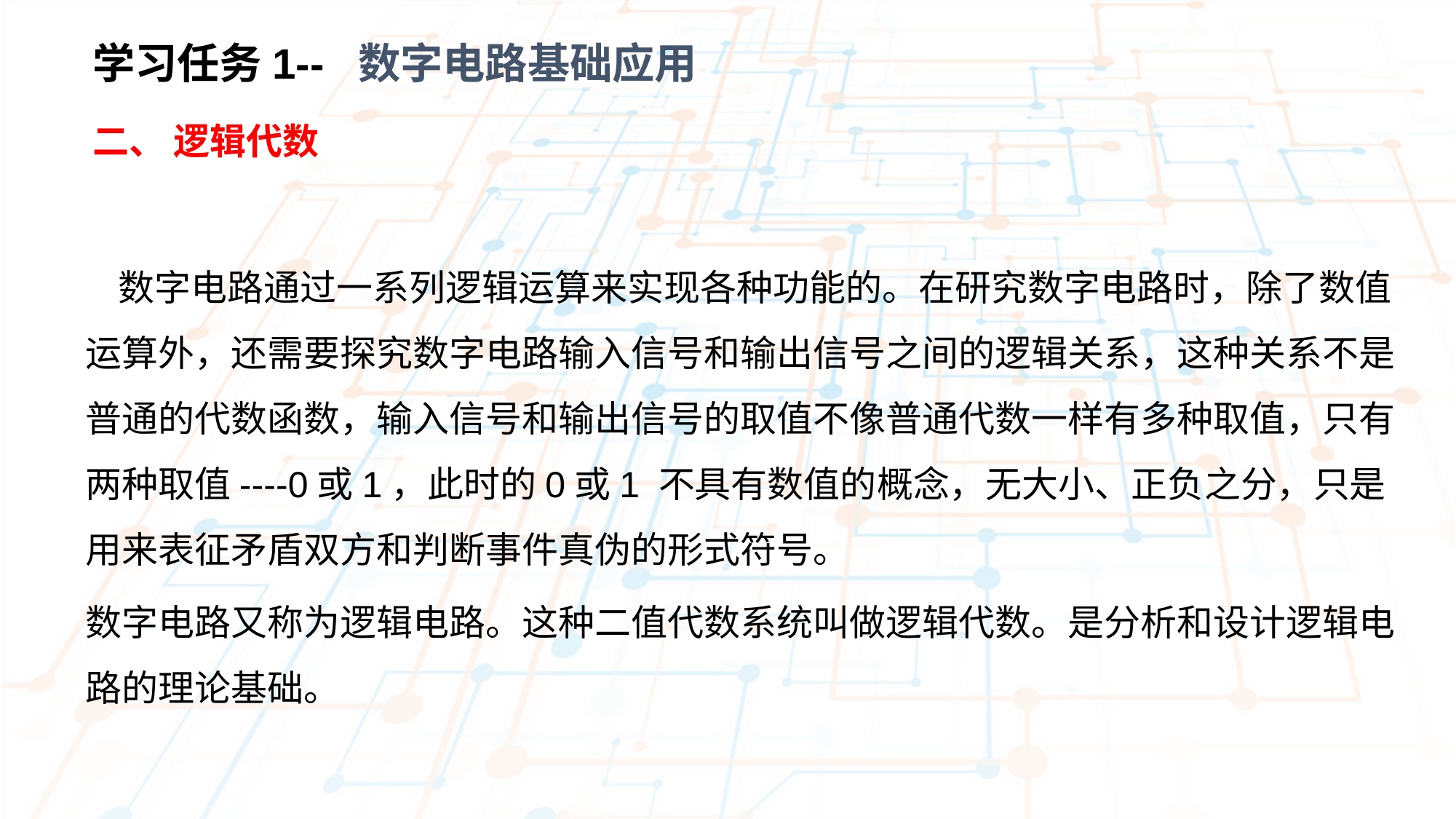

学习任务1--  数字电路基础应用
二、 逻辑代数

   数字电路通过一系列逻辑运算来实现各种功能的。在研究数字电路时，除了数值运算外，还需要探究数字电路输入信号和输出信号之间的逻辑关系，这种关系不是普通的代数函数，输入信号和输出信号的取值不像普通代数一样有多种取值，只有两种取值----0或1，此时的0或1 不具有数值的概念，无大小、正负之分，只是用来表征矛盾双方和判断事件真伪的形式符号。
数字电路又称为逻辑电路。这种二值代数系统叫做逻辑代数。是分析和设计逻辑电路的理论基础。